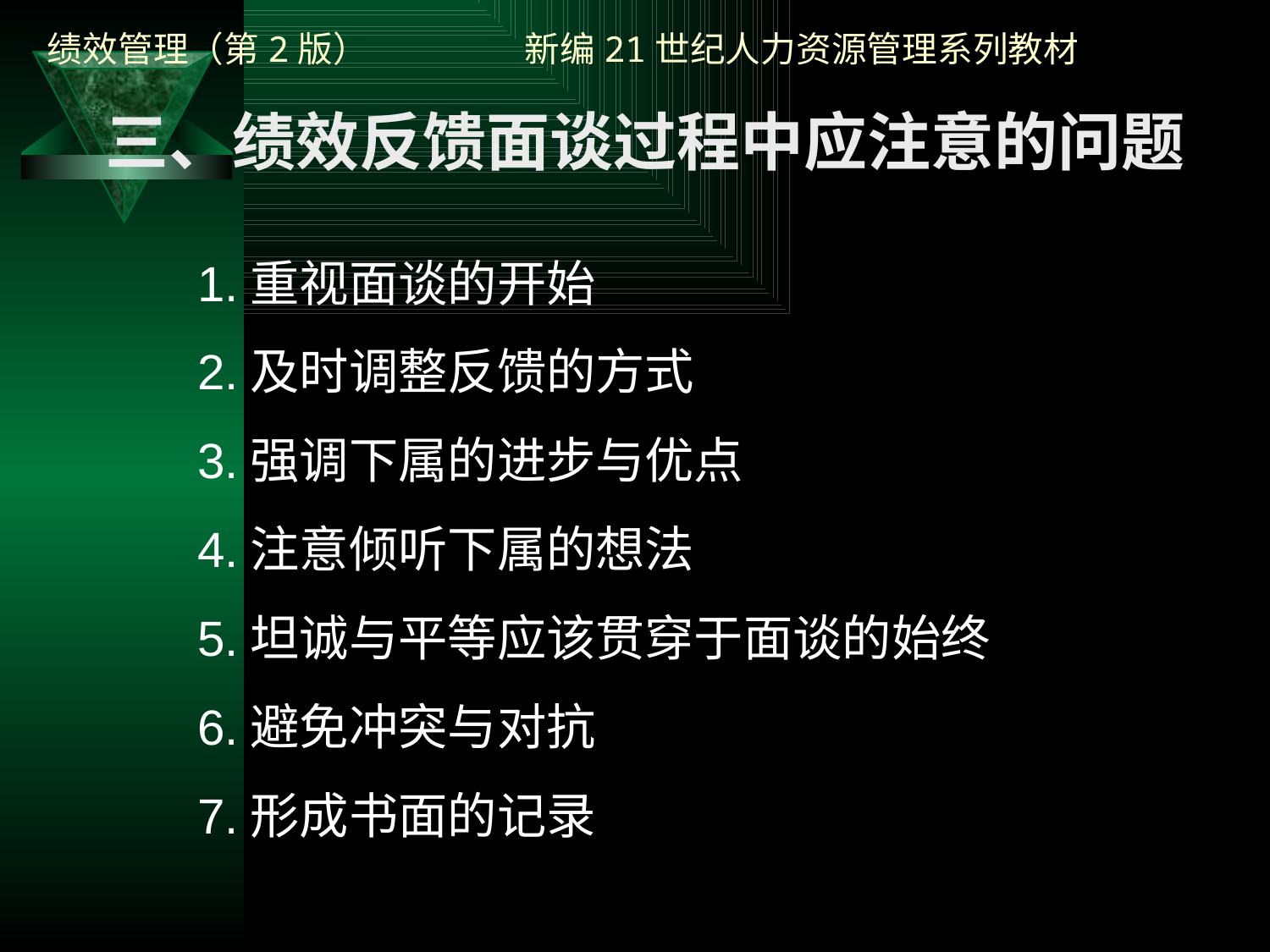

三、绩效反馈面谈过程中应注意的问题
1.重视面谈的开始
2.及时调整反馈的方式
3.强调下属的进步与优点
4.注意倾听下属的想法
5.坦诚与平等应该贯穿于面谈的始终
6.避免冲突与对抗
7.形成书面的记录